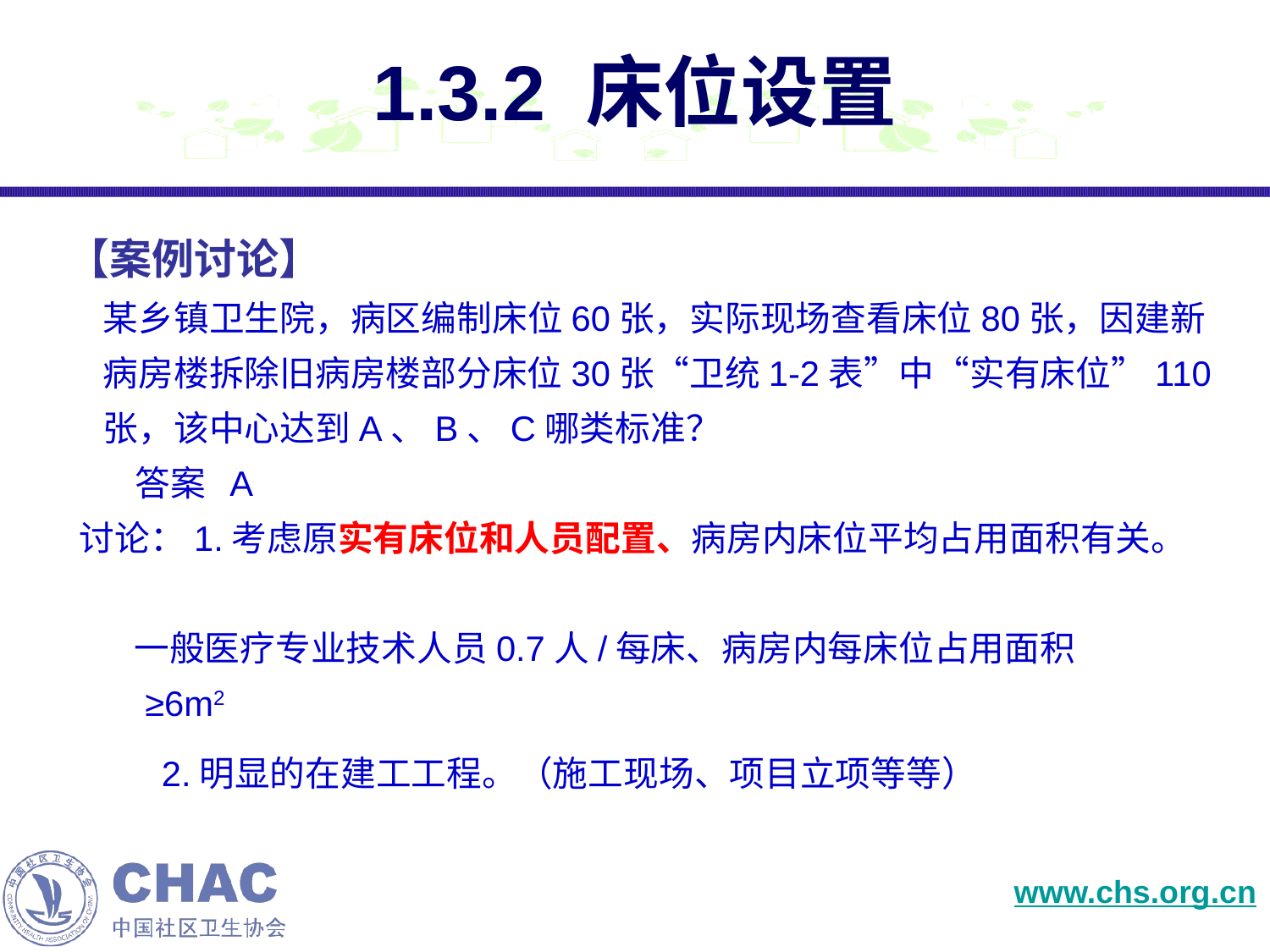

# 1.3.2 床位设置
 【案例讨论】
某乡镇卫生院，病区编制床位60张，实际现场查看床位80张，因建新病房楼拆除旧病房楼部分床位30张“卫统1-2表”中“实有床位”110张，该中心达到A、B、C哪类标准？
   答案  A
   讨论：1.考虑原实有床位和人员配置、病房内床位平均占用面积有关。
          一般医疗专业技术人员0.7人/每床、病房内每床位占用面积
          ≥6m2
      2.明显的在建工工程。（施工现场、项目立项等等）